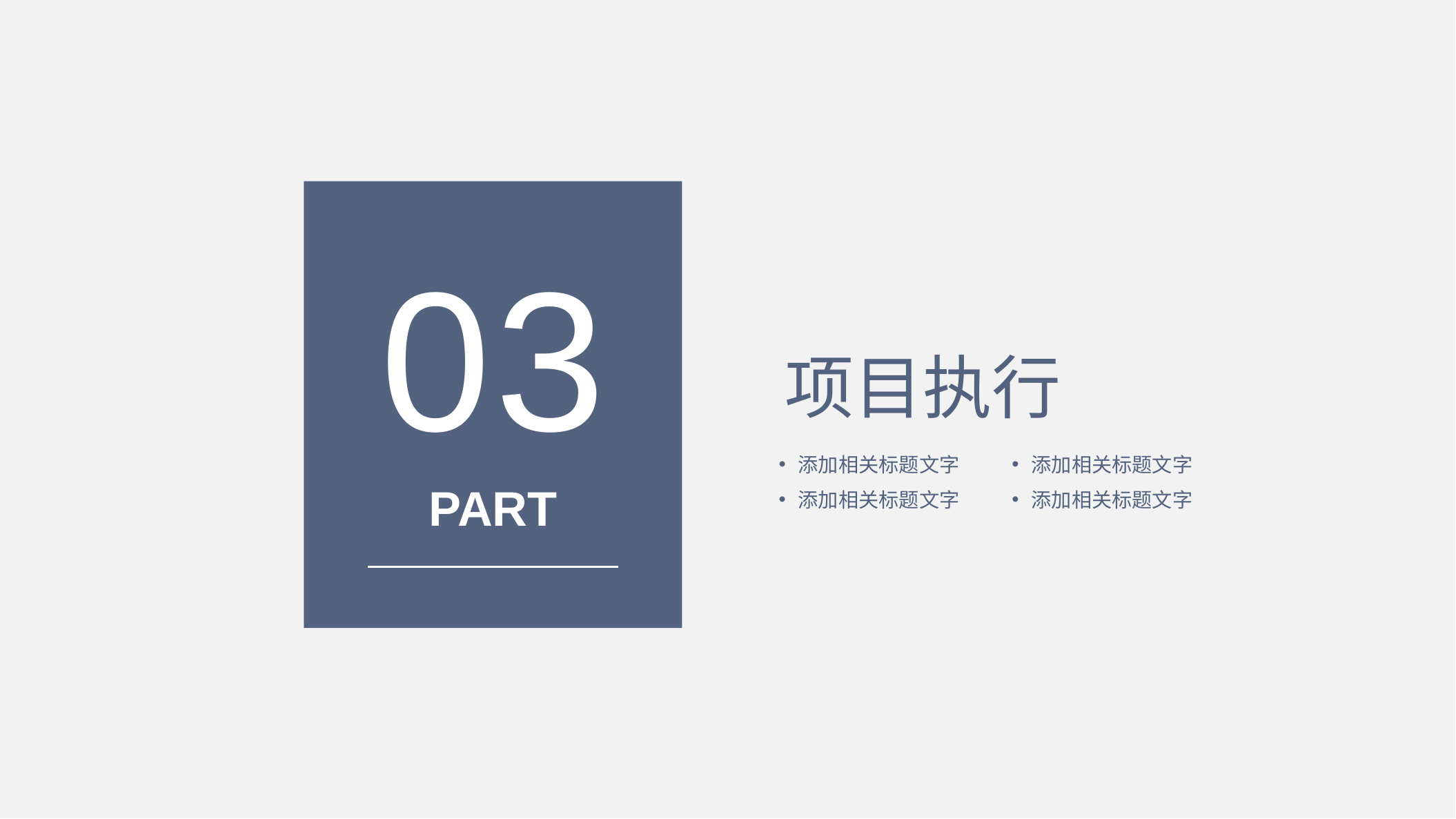

03
项目执行
添加相关标题文字
添加相关标题文字
PART
添加相关标题文字
添加相关标题文字